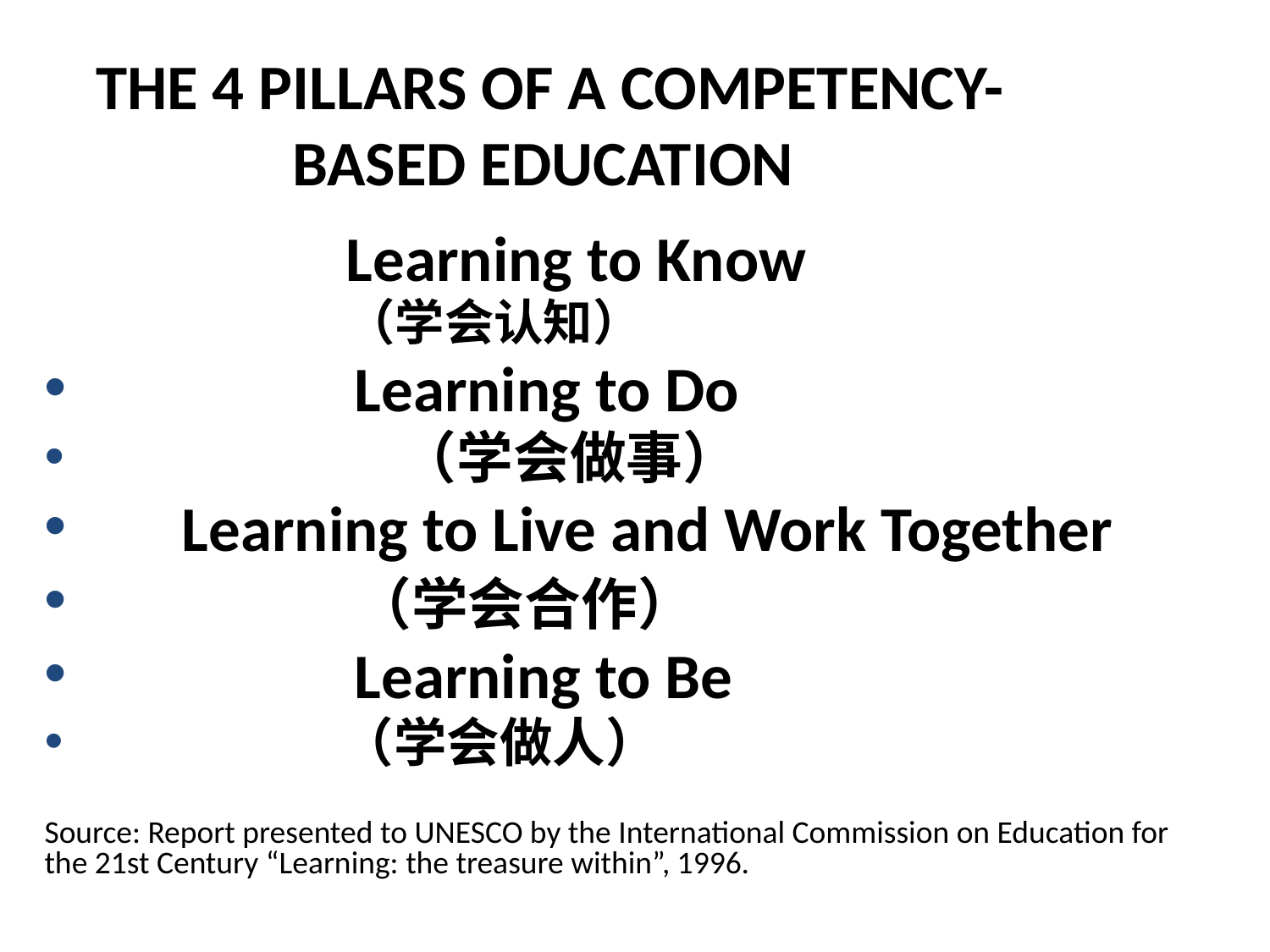

# THE 4 PILLARS OF A COMPETENCY-BASED EDUCATION
Learning to Know
（学会认知）
                    Learning to Do
                         （学会做事）
        Learning to Live and Work Together
                   （学会合作）
                    Learning to Be
                      （学会做人）

Source: Report presented to UNESCO by the International Commission on Education for the 21st Century “Learning: the treasure within”, 1996.